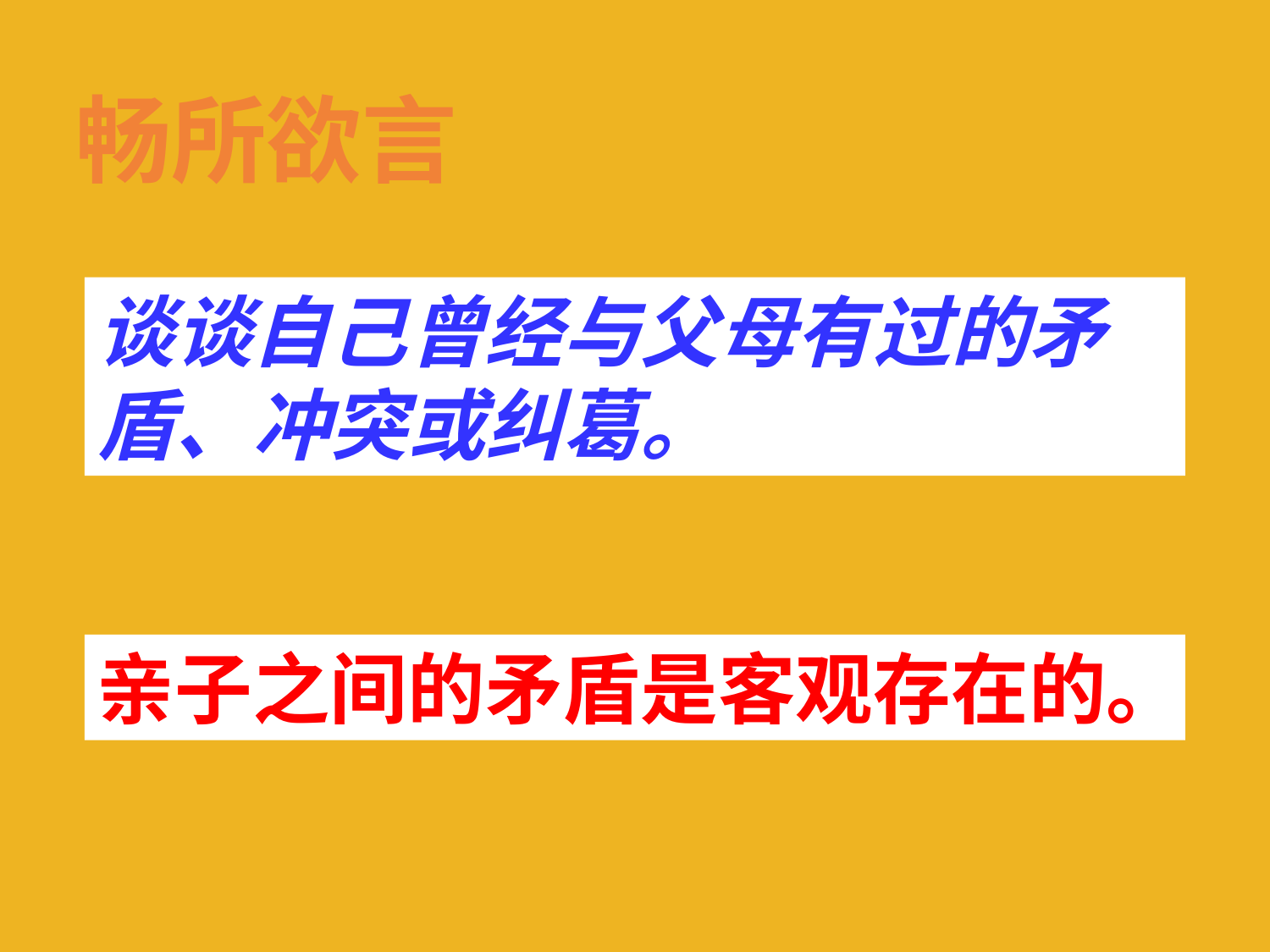

畅所欲言
谈谈自己曾经与父母有过的矛盾、冲突或纠葛。
亲子之间的矛盾是客观存在的。